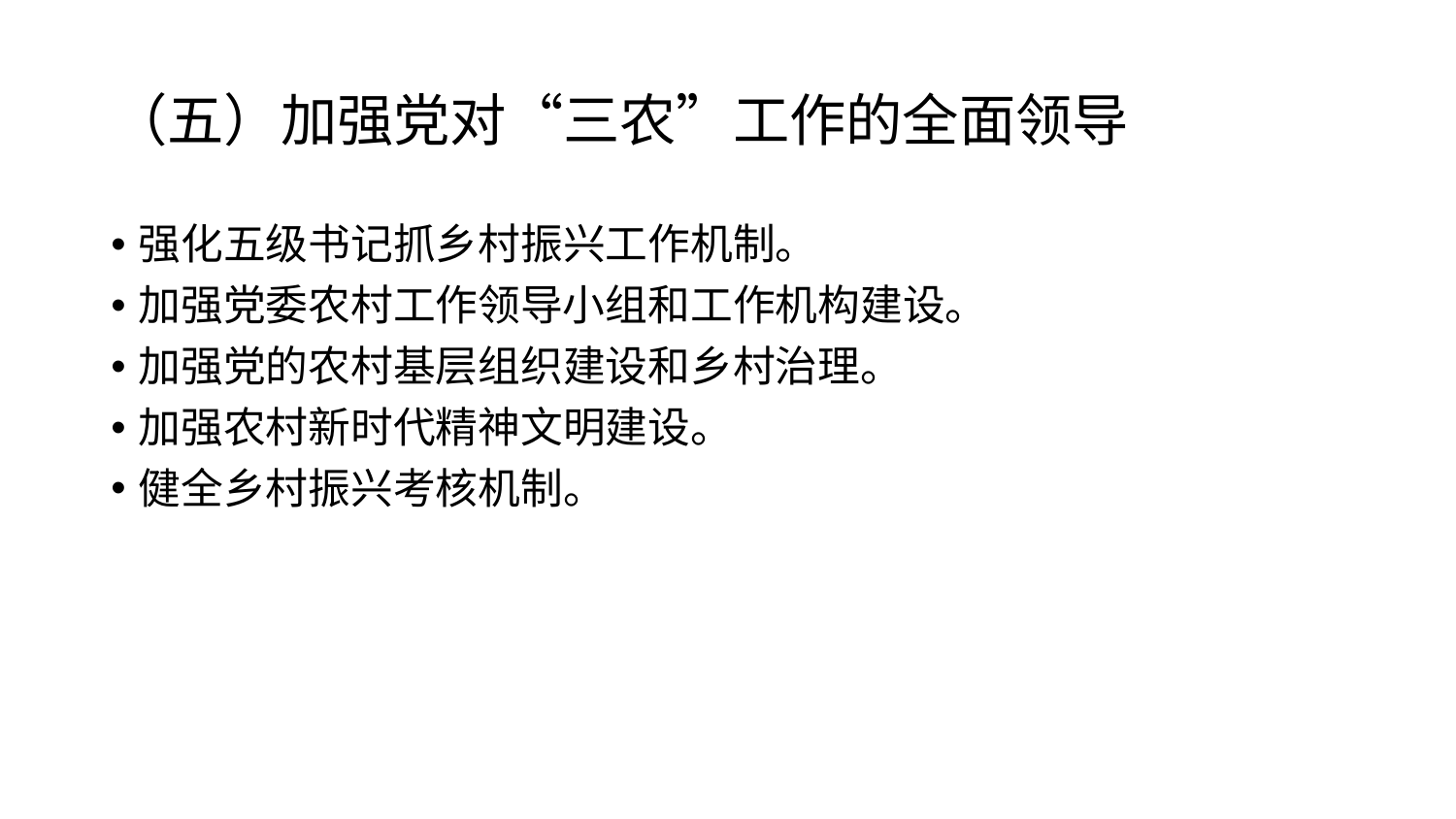

# （五）加强党对“三农”工作的全面领导
强化五级书记抓乡村振兴工作机制。
加强党委农村工作领导小组和工作机构建设。
加强党的农村基层组织建设和乡村治理。
加强农村新时代精神文明建设。
健全乡村振兴考核机制。